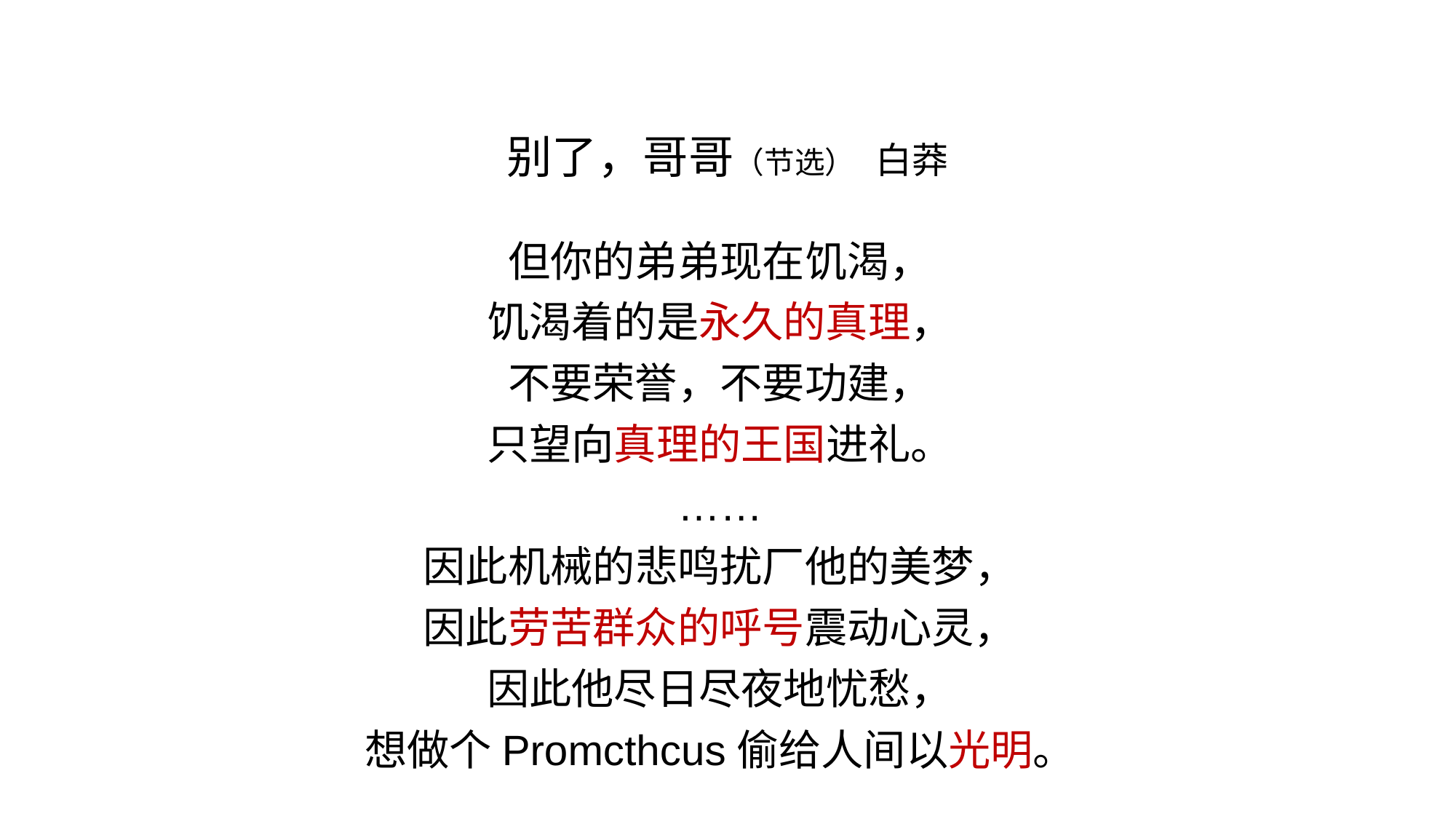

别了，哥哥（节选）  白莽
但你的弟弟现在饥渴，
饥渴着的是永久的真理，
不要荣誉，不要功建，
只望向真理的王国进礼。
……
因此机械的悲鸣扰厂他的美梦，
因此劳苦群众的呼号震动心灵，
因此他尽日尽夜地忧愁，
想做个Promcthcus偷给人间以光明。